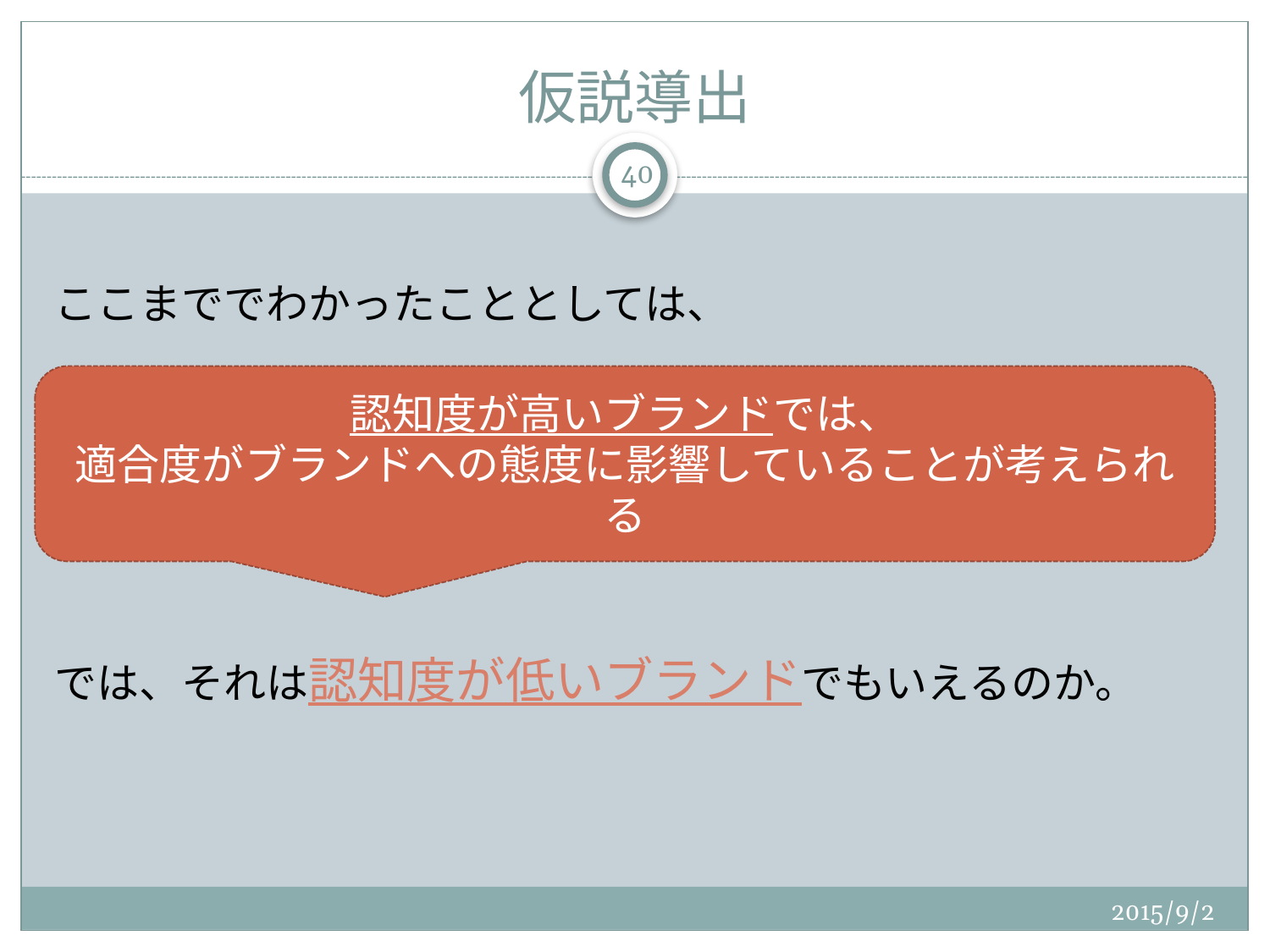

# 仮説導出
40

ここまででわかったこととしては、

では、それは認知度が低いブランドでもいえるのか。

認知度が高いブランドでは、
適合度がブランドへの態度に影響していることが考えられる
2015/9/2